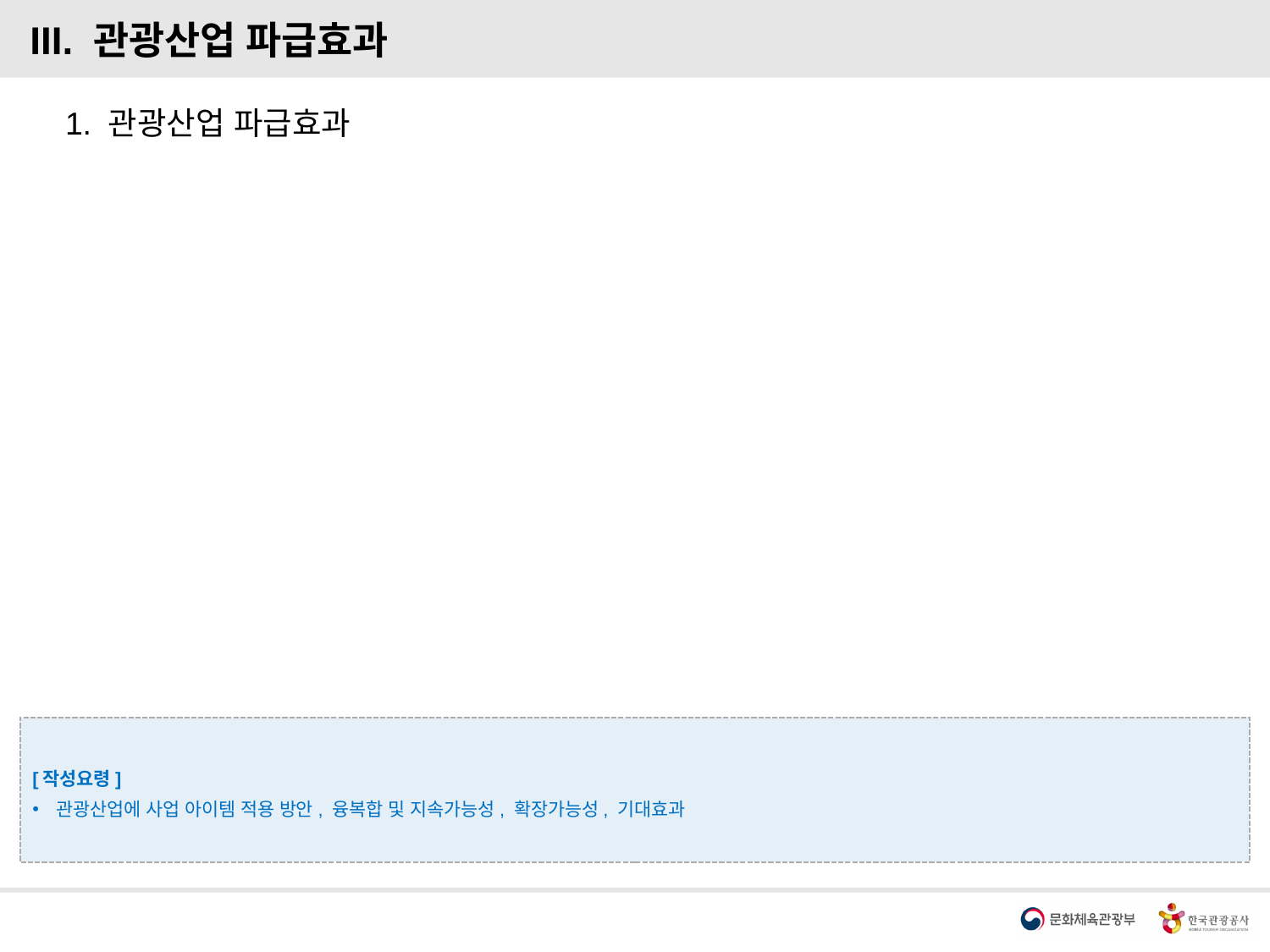

III. 관광산업 파급효과
1. 관광산업 파급효과
[작성요령]
관광산업에 사업 아이템 적용 방안, 융복합 및 지속가능성, 확장가능성, 기대효과